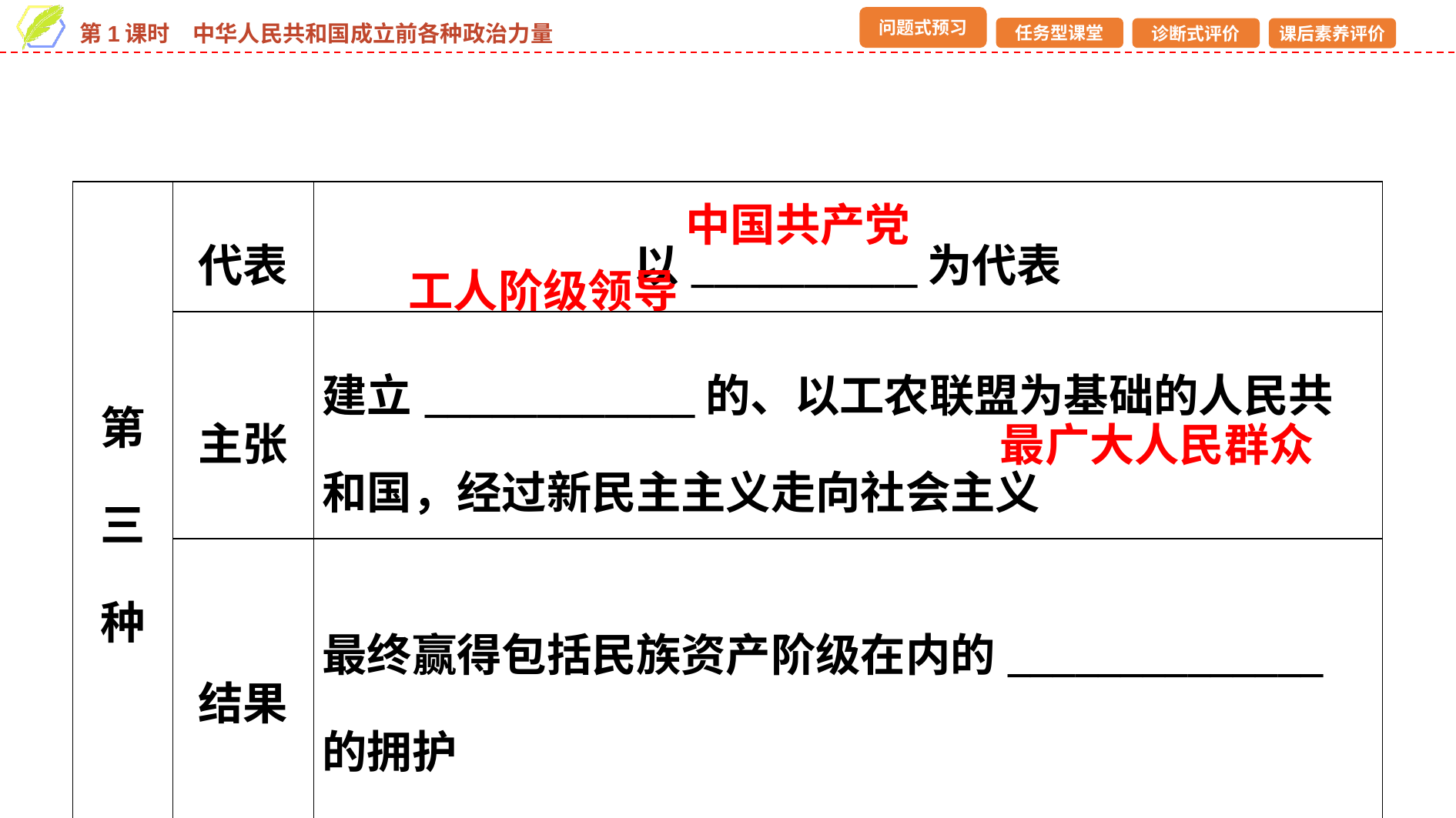

| 第三种 | 代表 | 以\_\_\_\_\_\_\_\_\_\_为代表 |
| --- | --- | --- |
|  | 主张 | 建立\_\_\_\_\_\_\_\_\_\_\_\_的、以工农联盟为基础的人民共和国，经过新民主主义走向社会主义 |
|  | 结果 | 最终赢得包括民族资产阶级在内的\_\_\_\_\_\_\_\_\_\_\_\_\_\_的拥护 |
中国共产党
工人阶级领导
最广大人民群众